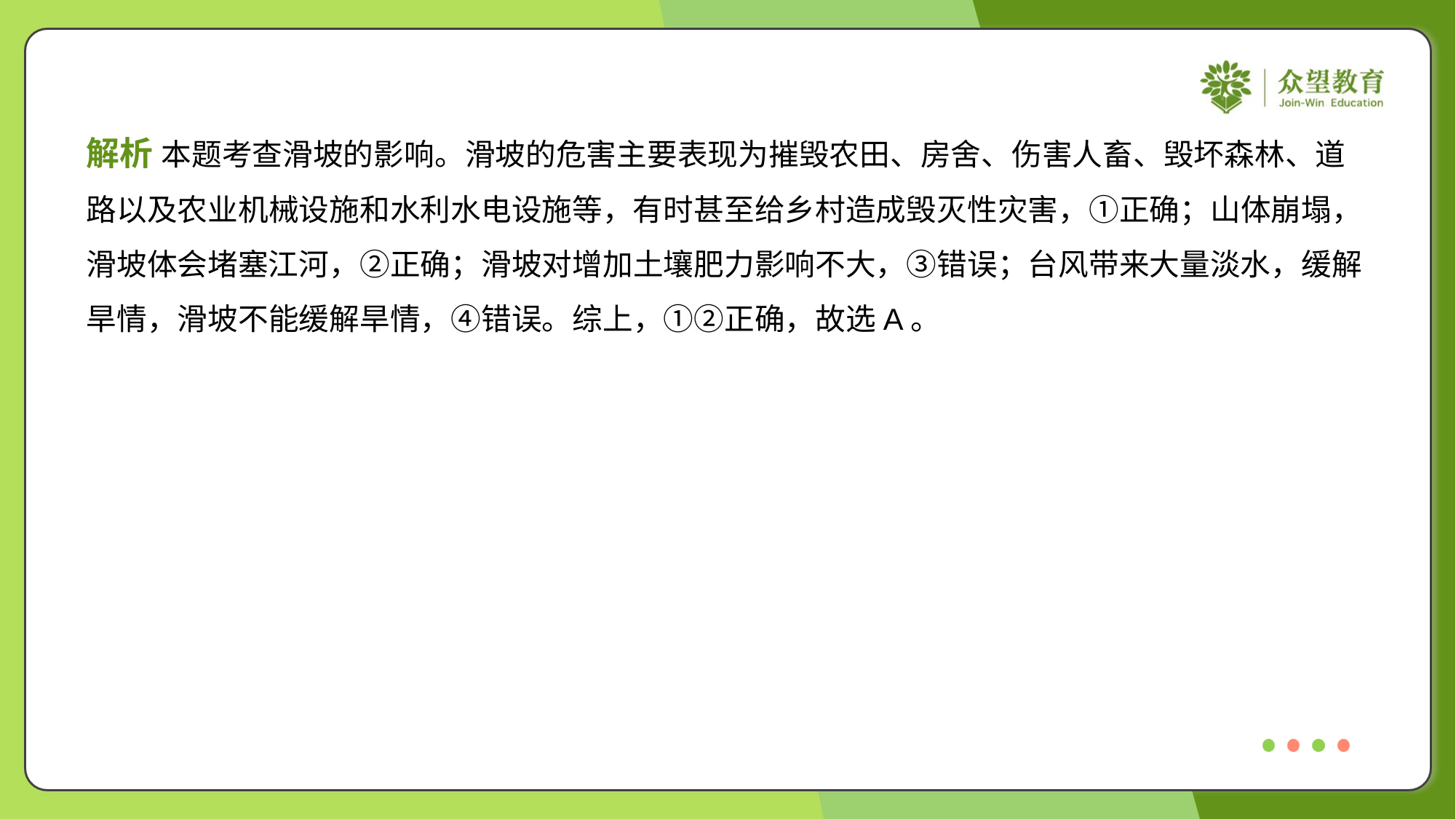

解析 本题考查滑坡的影响。滑坡的危害主要表现为摧毁农田、房舍、伤害人畜、毁坏森林、道
路以及农业机械设施和水利水电设施等，有时甚至给乡村造成毁灭性灾害，①正确；山体崩塌，
滑坡体会堵塞江河，②正确；滑坡对增加土壤肥力影响不大，③错误；台风带来大量淡水，缓解
旱情，滑坡不能缓解旱情，④错误。综上，①②正确，故选A。